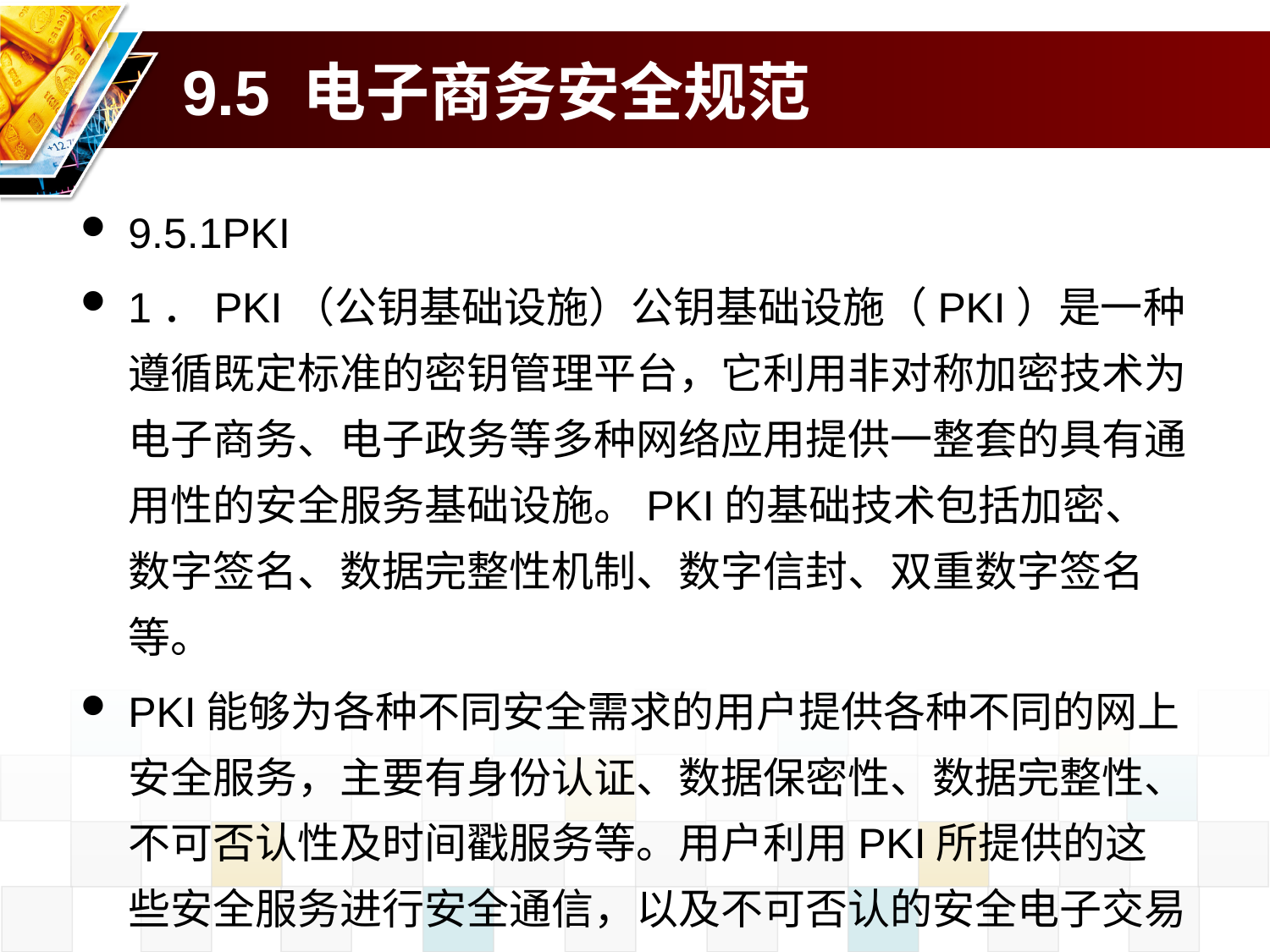

# 9.5 电子商务安全规范
9.5.1PKI
1．PKI（公钥基础设施）公钥基础设施（PKI）是一种遵循既定标准的密钥管理平台，它利用非对称加密技术为电子商务、电子政务等多种网络应用提供一整套的具有通用性的安全服务基础设施。PKI的基础技术包括加密、数字签名、数据完整性机制、数字信封、双重数字签名等。
PKI能够为各种不同安全需求的用户提供各种不同的网上安全服务，主要有身份认证、数据保密性、数据完整性、不可否认性及时间戳服务等。用户利用PKI所提供的这些安全服务进行安全通信，以及不可否认的安全电子交易活动。